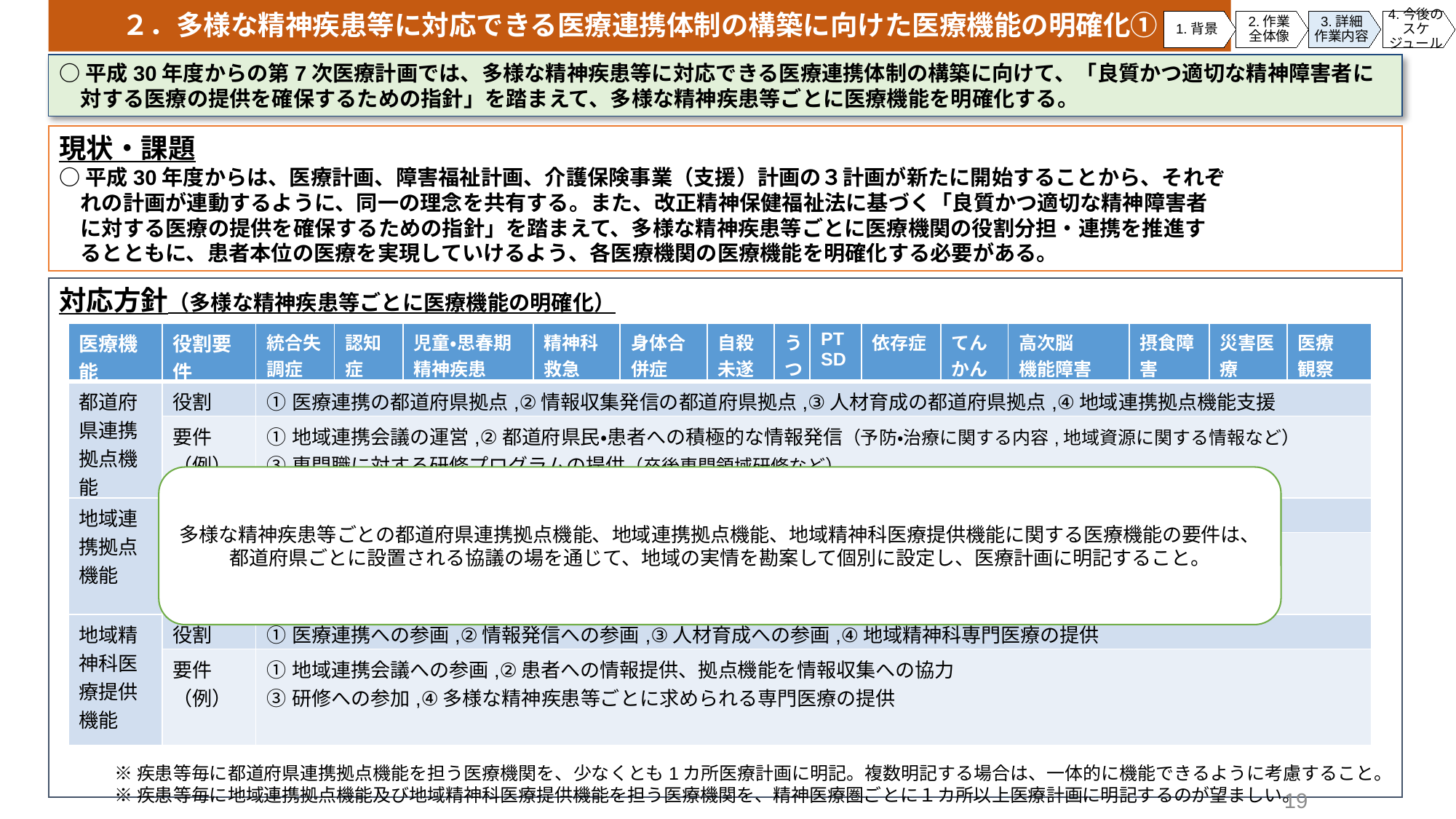

２．多様な精神疾患等に対応できる医療連携体制の構築に向けた医療機能の明確化①
1.背景
2.作業
全体像
3.詳細
作業内容
4.今後の
スケジュール
○平成30年度からの第7次医療計画では、多様な精神疾患等に対応できる医療連携体制の構築に向けて、「良質かつ適切な精神障害者に対する医療の提供を確保するための指針」を踏まえて、多様な精神疾患等ごとに医療機能を明確化する。
現状・課題
○平成30年度からは、医療計画、障害福祉計画、介護保険事業（支援）計画の３計画が新たに開始することから、それぞ
　れの計画が連動するように、同一の理念を共有する。また、改正精神保健福祉法に基づく「良質かつ適切な精神障害者
　に対する医療の提供を確保するための指針」を踏まえて、多様な精神疾患等ごとに医療機関の役割分担・連携を推進す
　るとともに、患者本位の医療を実現していけるよう、各医療機関の医療機能を明確化する必要がある。
対応方針（多様な精神疾患等ごとに医療機能の明確化）

| 医療機能 | 役割要件 | 統合失調症 | 認知症 | 児童・思春期精神疾患 | 精神科救急 | 身体合併症 | 自殺 未遂 | うつ | PT SD | 依存症 | てん かん | 高次脳 機能障害 | 摂食障害 | 災害医療 | 医療 観察 |
| --- | --- | --- | --- | --- | --- | --- | --- | --- | --- | --- | --- | --- | --- | --- | --- |
| 都道府県連携拠点機能 | 役割 | ①医療連携の都道府県拠点,②情報収集発信の都道府県拠点,③人材育成の都道府県拠点,④地域連携拠点機能支援 |  |  |  |  |  |  |  |  |  |  |  |  |  |
|  | 要件 （例） | ①地域連携会議の運営,②都道府県民・患者への積極的な情報発信（予防・治療に関する内容,地域資源に関する情報など） ③専門職に対する研修プログラムの提供（卒後専門領域研修など） ④地域連携拠点機能を担う医療機関からの個別相談への対応、難治性精神疾患・処遇困難事例の受け入れ |  |  |  |  |  |  |  |  |  |  |  |  |  |
| 地域連携拠点機能 | 役割 | ①医療連携の地域拠点,②情報収集発信の地域拠点,③人材育成の地域拠点,④地域精神科医療提供機能支援 |  |  |  |  |  |  |  |  |  |  |  |  |  |
|  | 要件 （例） | ①地域連携会議の運営支援,②地域・患者への積極的な情報発信（予防・治療に関する内容,地域資源に関する情報など） ③研修の企画運営（個別事例の検討、多職種研修など） ④地域精神科医療提供機能を担う医療機関からの個別相談への対応,難治性精神疾患・処遇困難事例の受け入れ |  |  |  |  |  |  |  |  |  |  |  |  |  |
| 地域精神科医療提供機能 | 役割 | ①医療連携への参画,②情報発信への参画,③人材育成への参画,④地域精神科専門医療の提供 |  |  |  |  |  |  |  |  |  |  |  |  |  |
|  | 要件 （例） | ①地域連携会議への参画,②患者への情報提供、拠点機能を情報収集への協力 ③研修への参加,④多様な精神疾患等ごとに求められる専門医療の提供 |  |  |  |  |  |  |  |  |  |  |  |  |  |
多様な精神疾患等ごとの都道府県連携拠点機能、地域連携拠点機能、地域精神科医療提供機能に関する医療機能の要件は、
都道府県ごとに設置される協議の場を通じて、地域の実情を勘案して個別に設定し、医療計画に明記すること。
※疾患等毎に都道府県連携拠点機能を担う医療機関を、少なくとも1カ所医療計画に明記。複数明記する場合は、一体的に機能できるように考慮すること。
※疾患等毎に地域連携拠点機能及び地域精神科医療提供機能を担う医療機関を、精神医療圏ごとに１カ所以上医療計画に明記するのが望ましい。
19